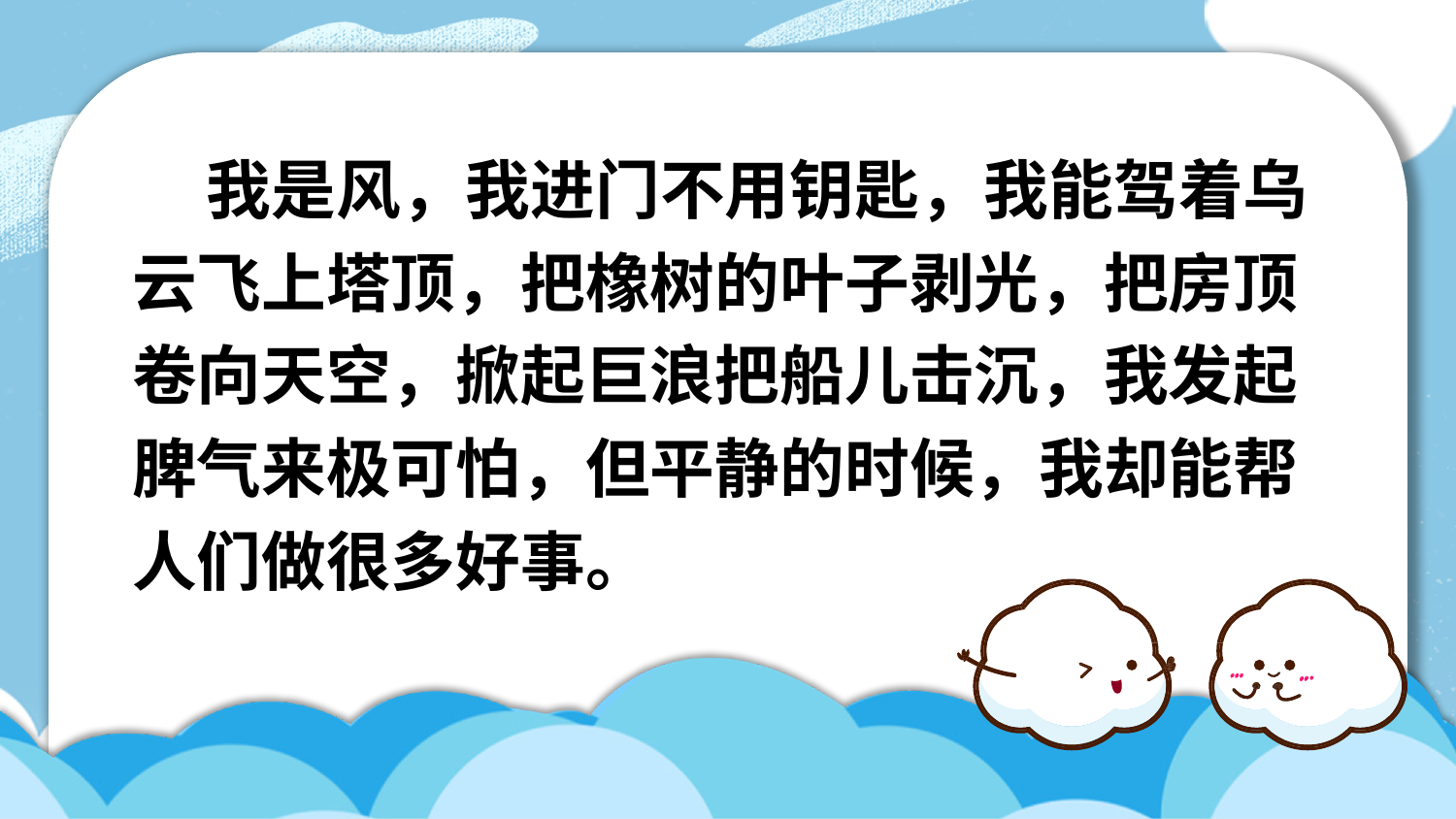

我是风，我进门不用钥匙，我能驾着乌云飞上塔顶，把橡树的叶子剥光，把房顶卷向天空，掀起巨浪把船儿击沉，我发起脾气来极可怕，但平静的时候，我却能帮人们做很多好事。